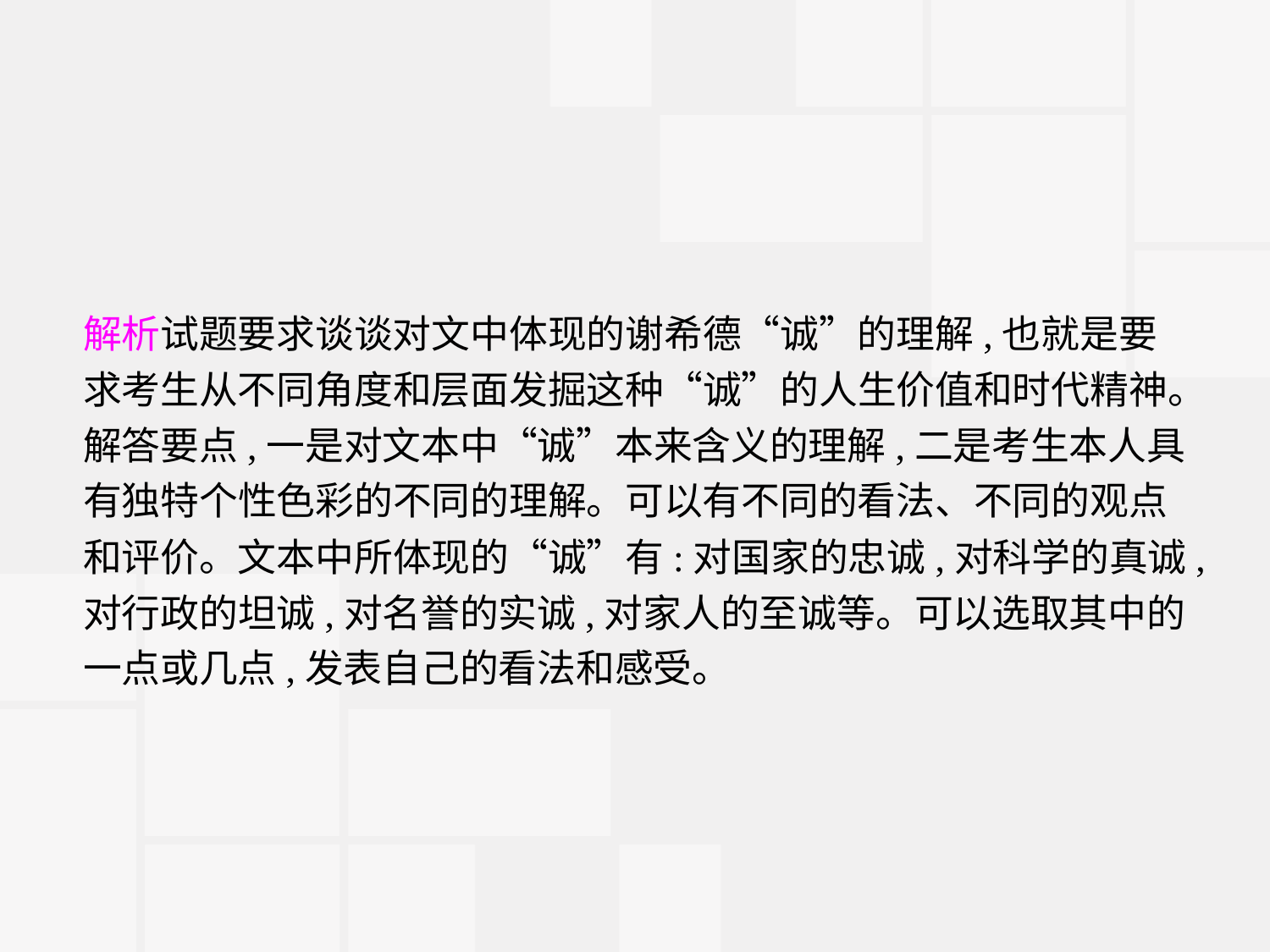

解析试题要求谈谈对文中体现的谢希德“诚”的理解,也就是要求考生从不同角度和层面发掘这种“诚”的人生价值和时代精神。解答要点,一是对文本中“诚”本来含义的理解,二是考生本人具有独特个性色彩的不同的理解。可以有不同的看法、不同的观点和评价。文本中所体现的“诚”有:对国家的忠诚,对科学的真诚,对行政的坦诚,对名誉的实诚,对家人的至诚等。可以选取其中的一点或几点,发表自己的看法和感受。